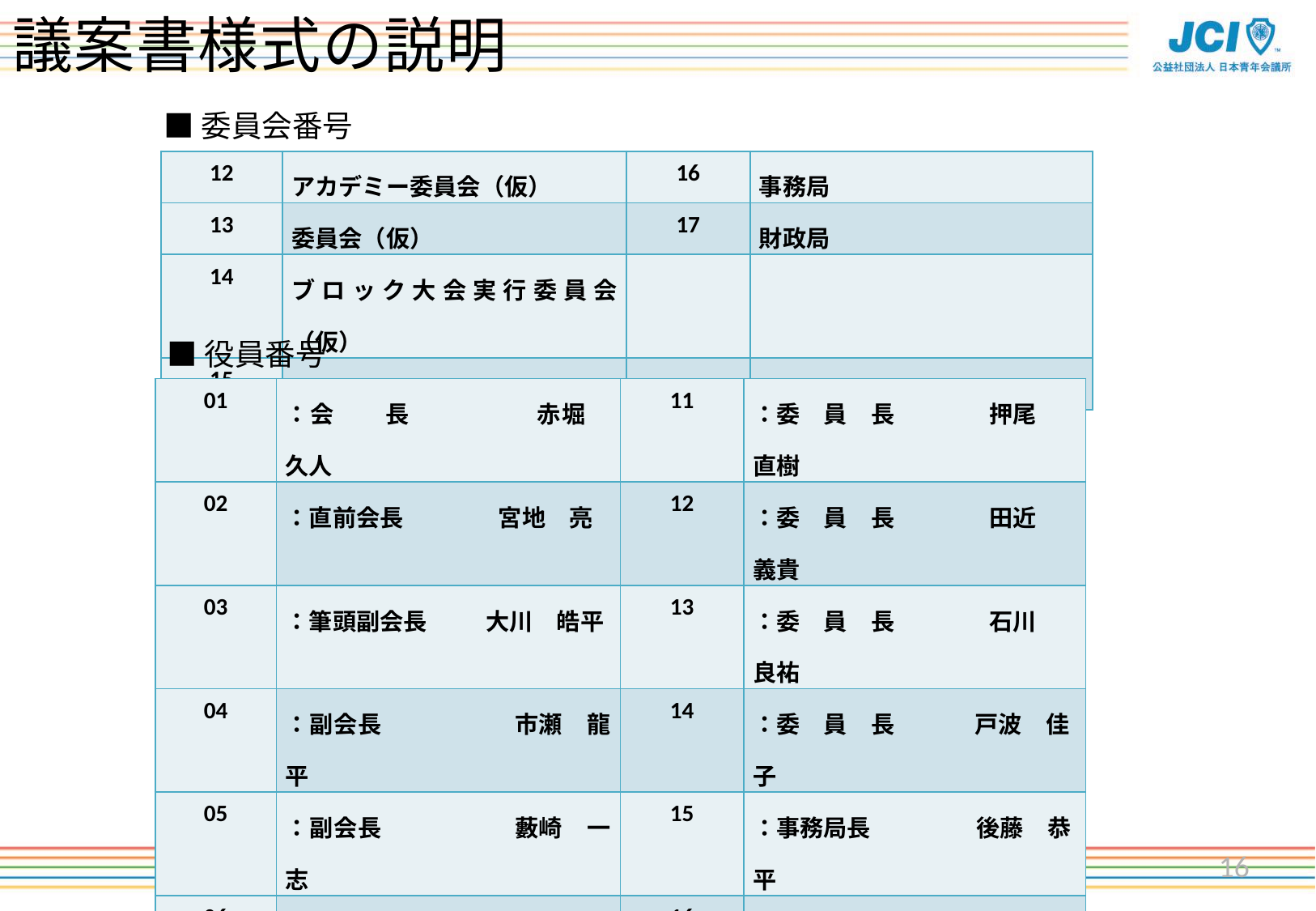

議案書様式の説明
■委員会番号
| 12 | アカデミー委員会（仮） | 16 | 事務局 |
| --- | --- | --- | --- |
| 13 | 委員会（仮） | 17 | 財政局 |
| 14 | ブロック大会実行委員会（仮） |  |  |
| 15 | 委員会（仮） |  |  |
■役員番号
| 01 | ：会　　長　　　　　赤堀　久人 | 11 | ：委　員　長　　　　押尾　直樹 |
| --- | --- | --- | --- |
| 02 | ：直前会長　　　　宮地　亮 | 12 | ：委　員　長　　　　田近　義貴 |
| 03 | ：筆頭副会長　　 大川　皓平 | 13 | ：委　員　長　　　　石川 良祐 |
| 04 | ：副会長　　　　　 市瀬　龍平 | 14 | ：委　員　長　　 戸波　佳子 |
| 05 | ：副会長　　　　　 藪崎　一志 | 15 | ：事務局長　　　　 後藤　恭平 |
| 06 | ：副会長　　 　　　中村　竜也 | 16 | ：財政局長　　 　山本　直広 |
| 07 | ：運営専務　　　　佐藤　真一朗 |  |  |
| 08 | ：監査担当役員　小林　裕也 |  |  |
| 09 | ：監査担当役員　黒川　直大 |  | ： |
| 10 | ：監査担当役員　宮尾　晃輔 |  | ： |

16